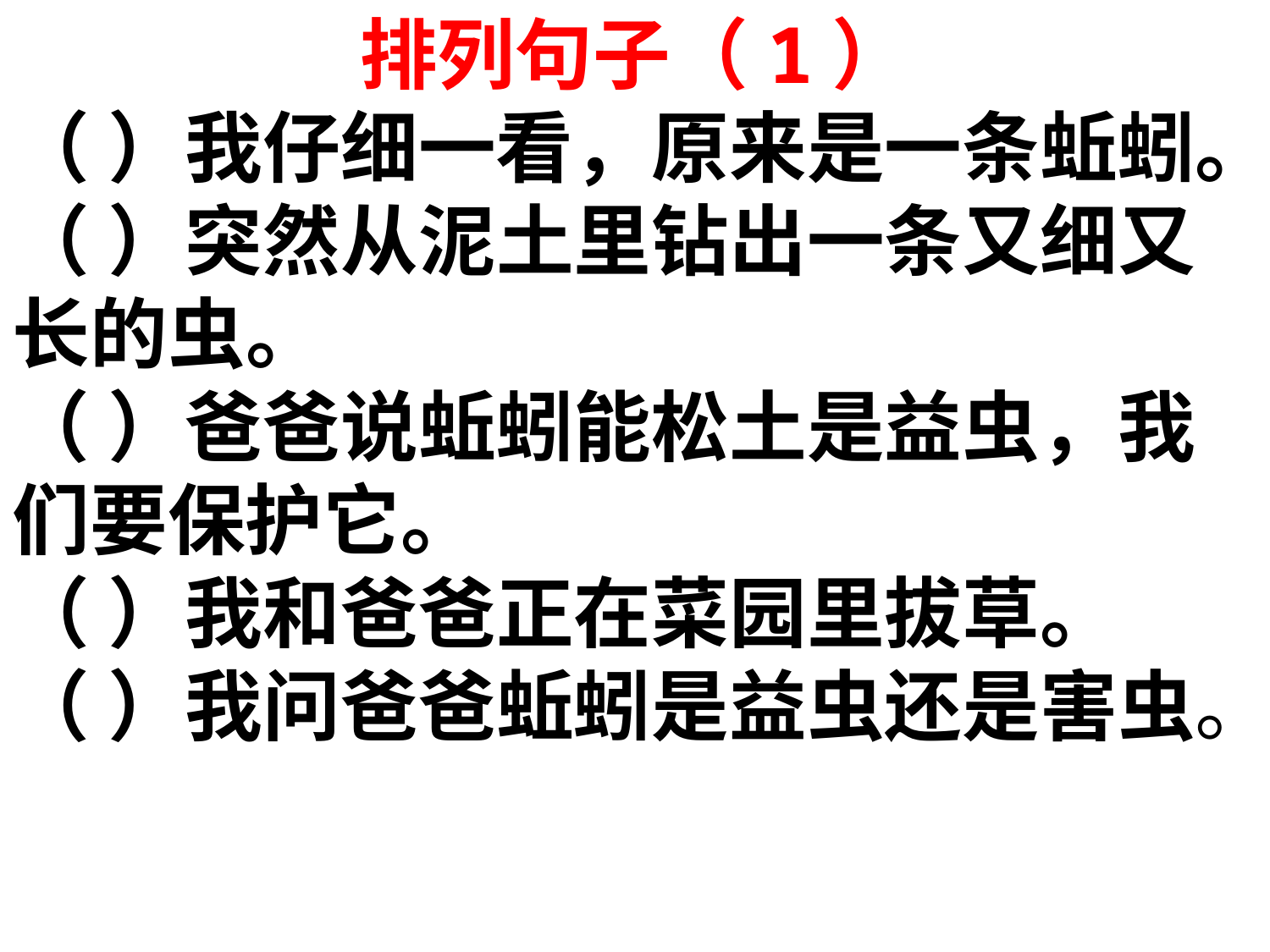

排列句子（1）
（ ）我仔细一看，原来是一条蚯蚓。
（ ）突然从泥土里钻出一条又细又  长的虫。
（ ）爸爸说蚯蚓能松土是益虫，我们要保护它。
（ ）我和爸爸正在菜园里拔草。
（ ）我问爸爸蚯蚓是益虫还是害虫。